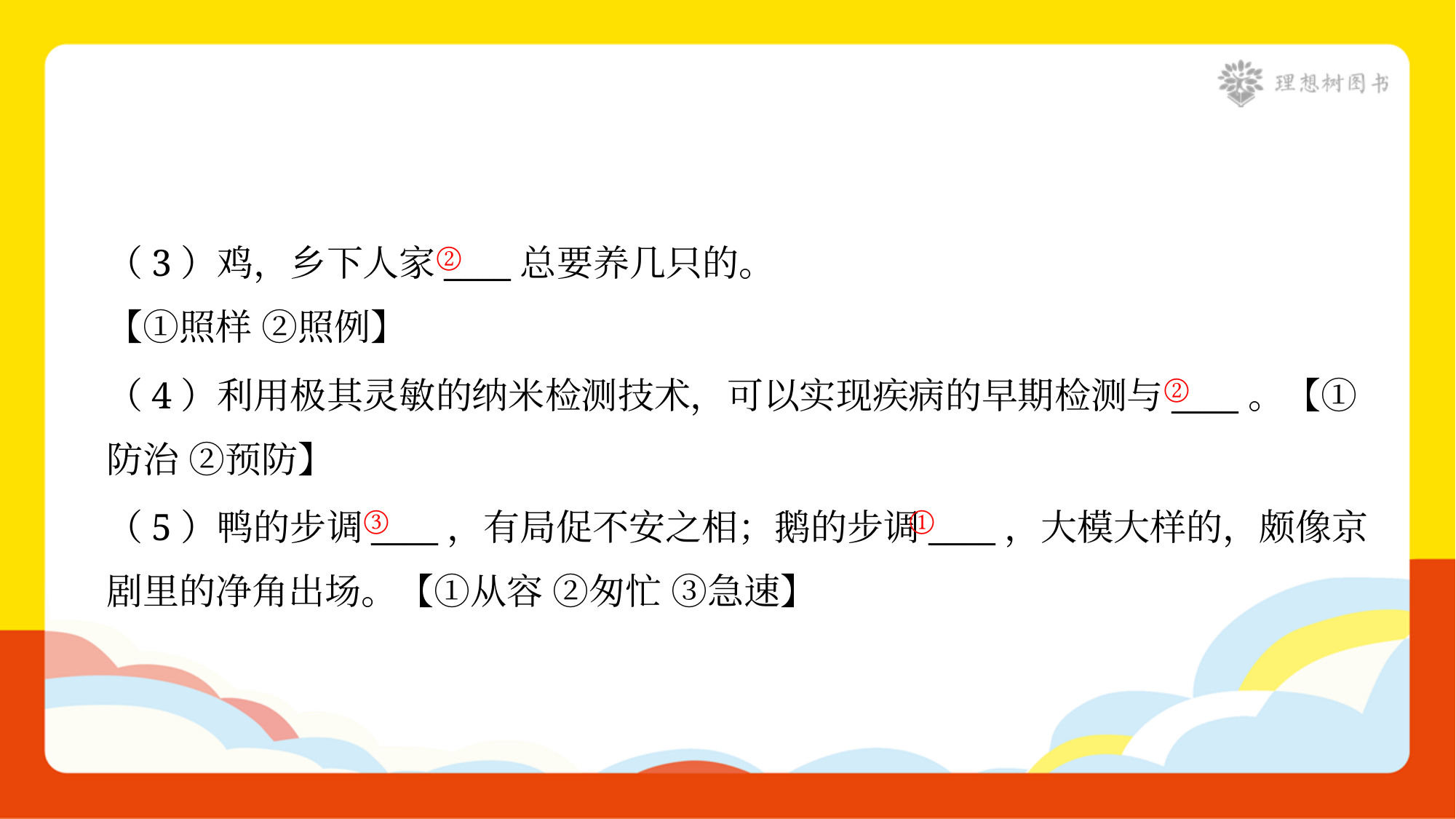

②
（3）鸡，乡下人家____总要养几只的。
【①照样 ②照例】
②
（4）利用极其灵敏的纳米检测技术，可以实现疾病的早期检测与____。【①
防治 ②预防】
③
①
（5）鸭的步调____，有局促不安之相；鹅的步调____，大模大样的，颇像京
剧里的净角出场。【①从容 ②匆忙 ③急速】